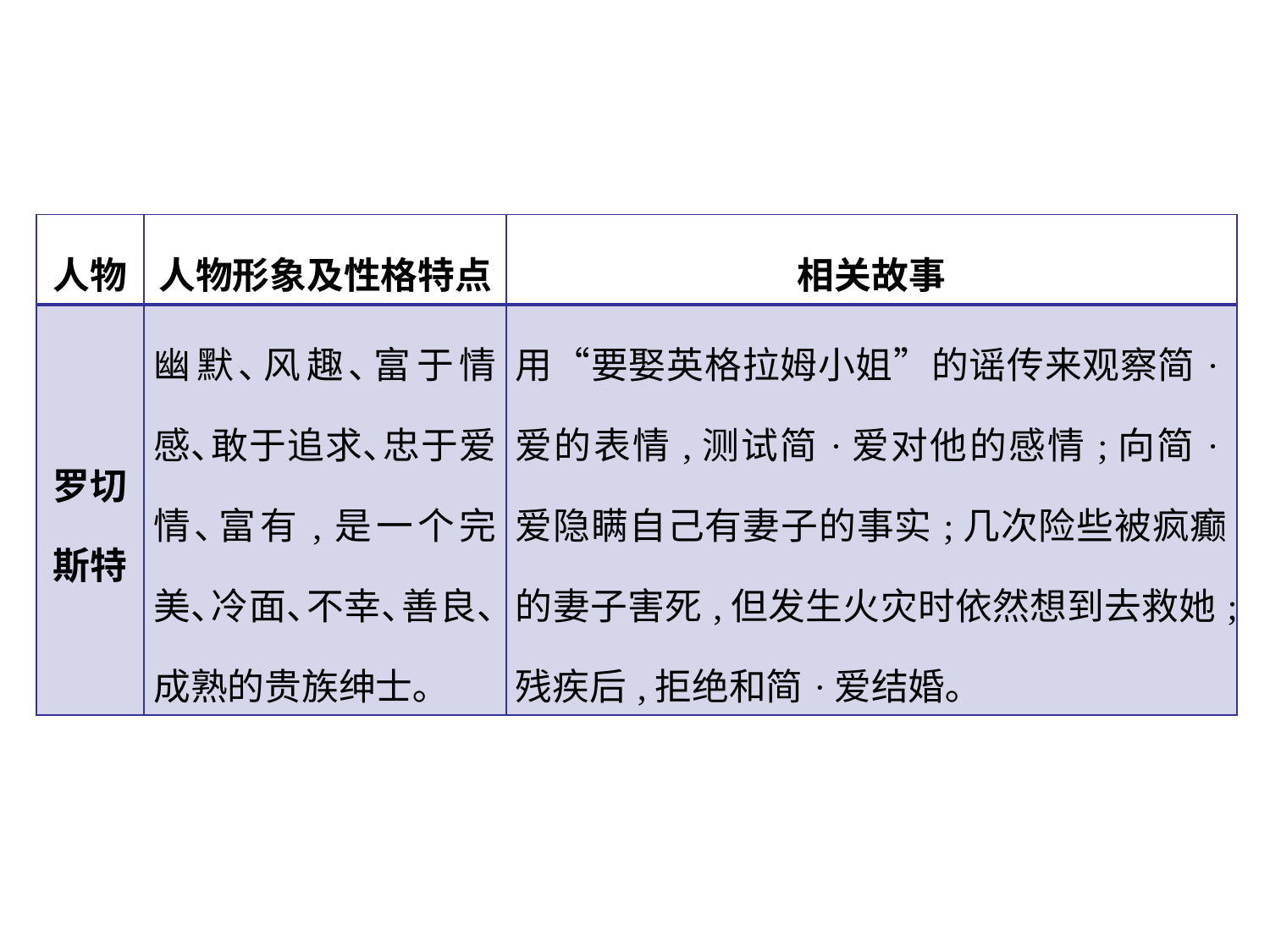

| 人物 | 人物形象及性格特点 | 相关故事 |
| --- | --- | --- |
| 罗切斯特 | 幽默､风趣､富于情感､敢于追求､忠于爱情､富有,是一个完美､冷面､不幸､善良､成熟的贵族绅士｡ | 用“要娶英格拉姆小姐”的谣传来观察简·爱的表情,测试简·爱对他的感情;向简·爱隐瞒自己有妻子的事实;几次险些被疯癫的妻子害死,但发生火灾时依然想到去救她;残疾后,拒绝和简·爱结婚｡ |